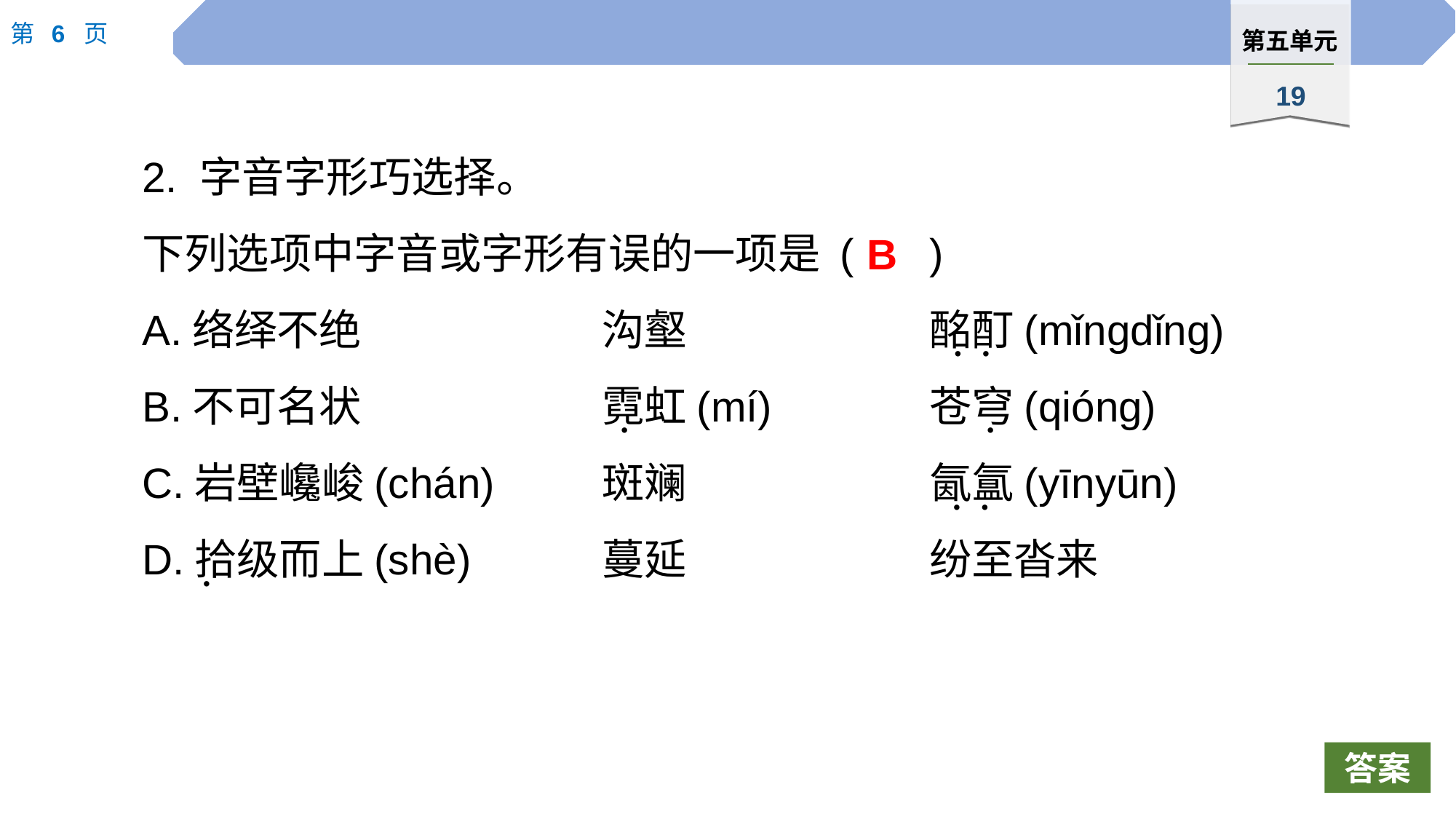

2. 字音字形巧选择。
下列选项中字音或字形有误的一项是 (	)
A.络绎不绝　 　　	沟壑　 　		酩酊(mǐngdǐng)
B.不可名状			霓虹(mí)		苍穹(qióng)
C.岩壁巉峻(chán)	斑斓			氤氲(yīnyūn)
D.拾级而上(shè)		蔓延			纷至沓来
B
 ·  ·

·

     ·

 ·  ·

·

答案